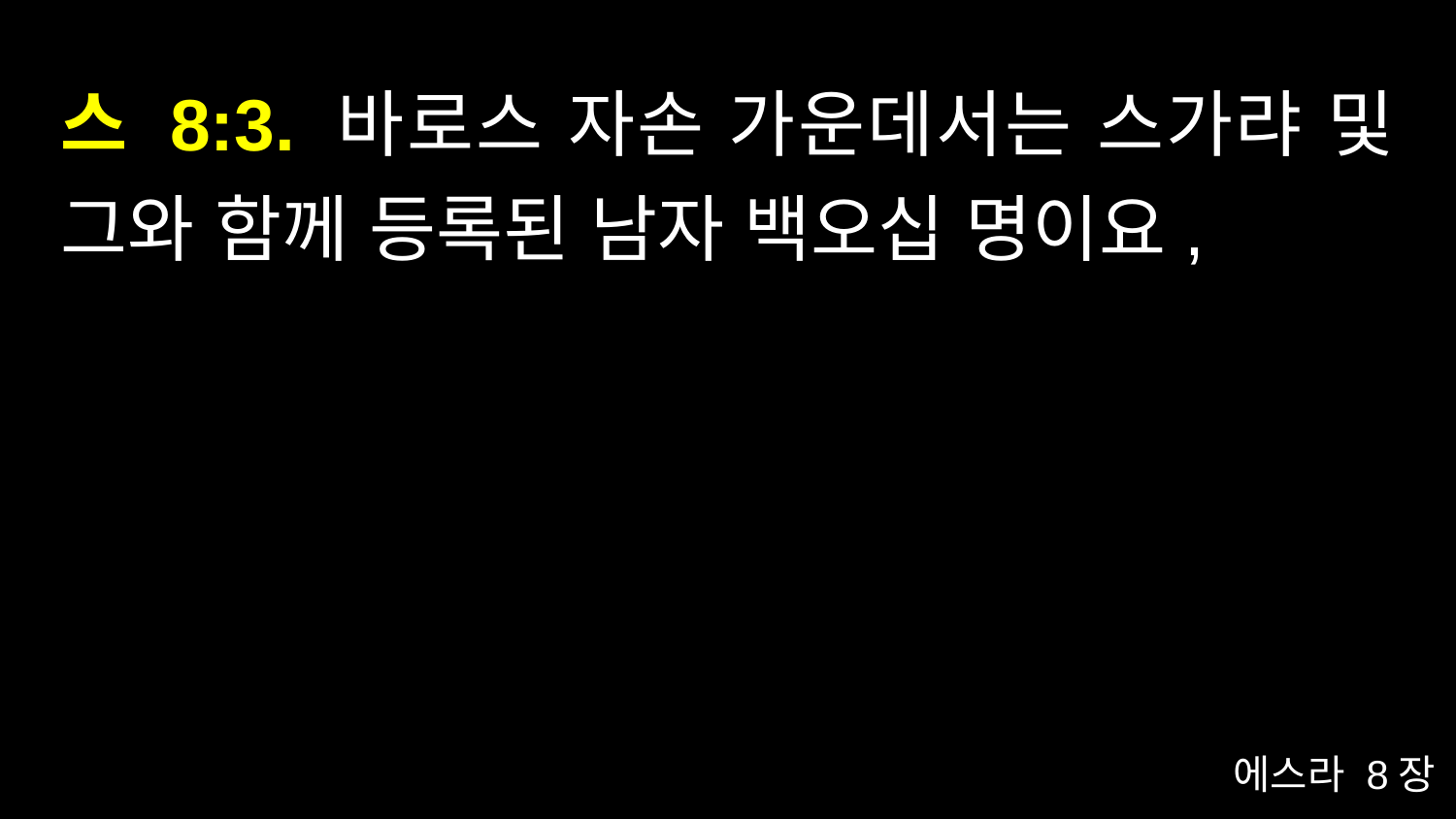

# 스 8:3. 바로스 자손 가운데서는 스가랴 및 그와 함께 등록된 남자 백오십 명이요,
에스라 8장